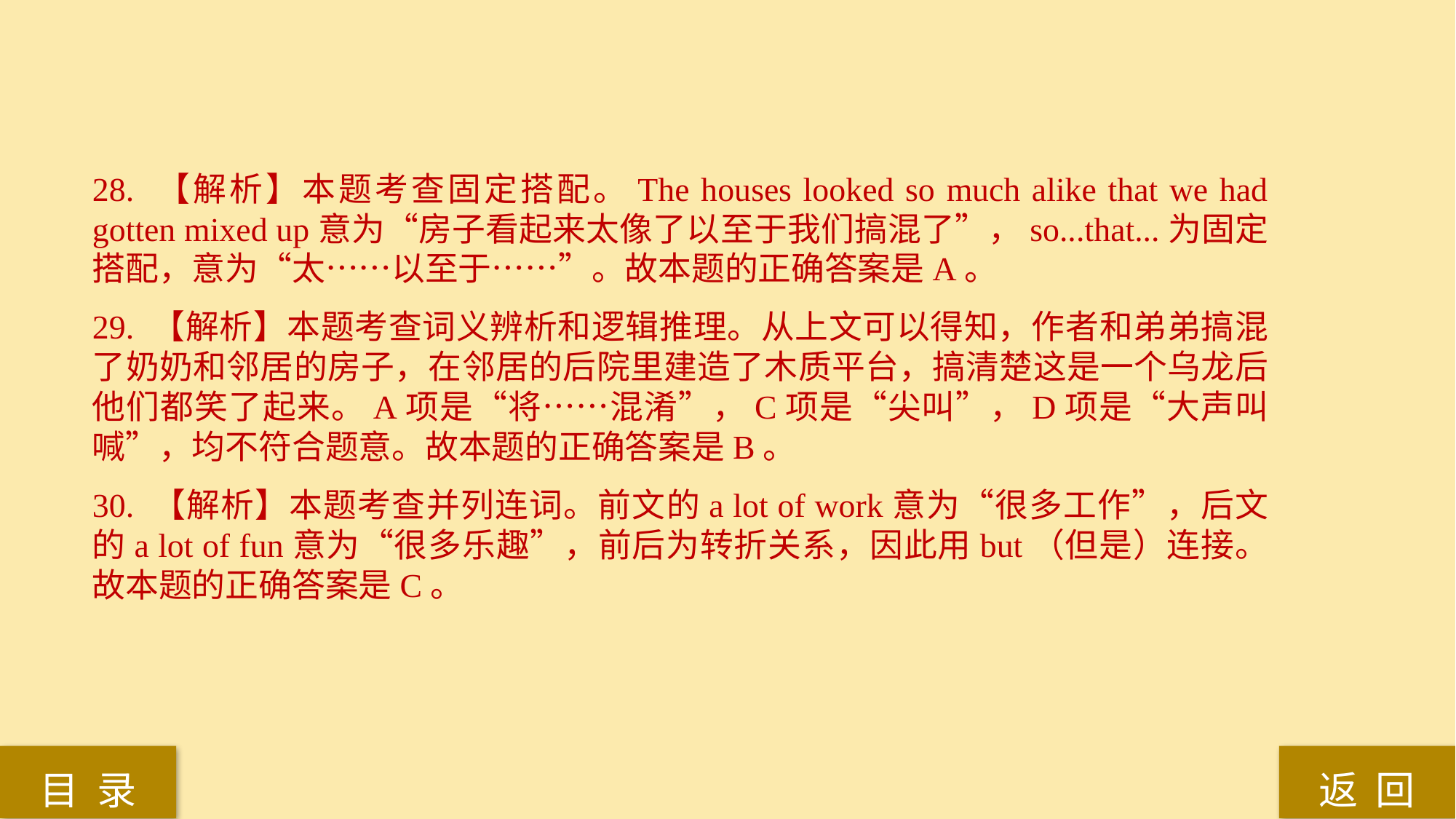

28. 【解析】本题考查固定搭配。The houses looked so much alike that we had gotten mixed up意为“房子看起来太像了以至于我们搞混了”，so...that...为固定搭配，意为“太……以至于……”。故本题的正确答案是A。
29. 【解析】本题考查词义辨析和逻辑推理。从上文可以得知，作者和弟弟搞混了奶奶和邻居的房子，在邻居的后院里建造了木质平台，搞清楚这是一个乌龙后他们都笑了起来。A项是“将……混淆”，C项是“尖叫”，D项是“大声叫喊”，均不符合题意。故本题的正确答案是B。
30. 【解析】本题考查并列连词。前文的a lot of work意为“很多工作”，后文的a lot of fun意为“很多乐趣”，前后为转折关系，因此用but（但是）连接。故本题的正确答案是C。
返  回